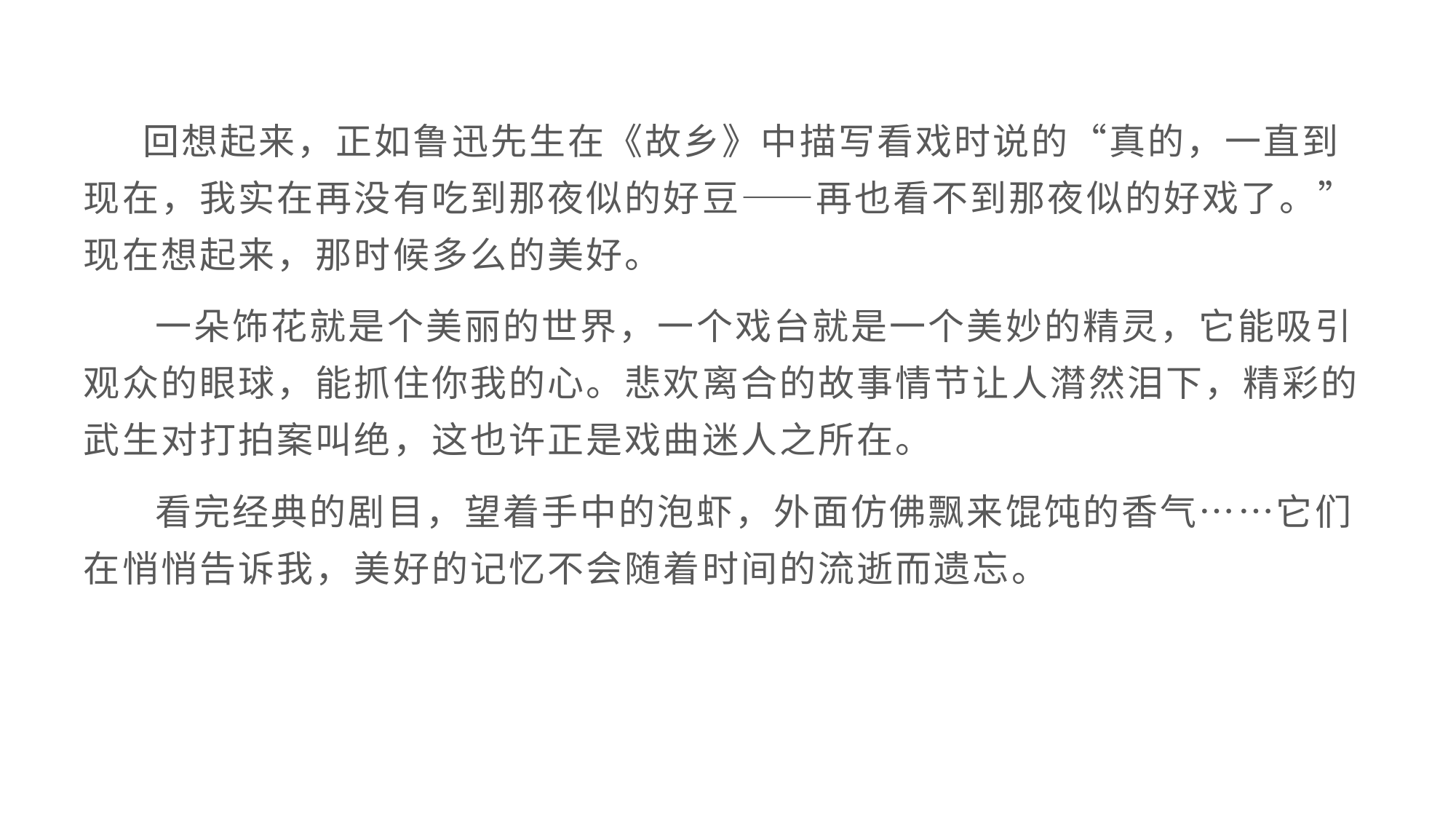

回想起来，正如鲁迅先生在《故乡》中描写看戏时说的“真的，一直到现在，我实在再没有吃到那夜似的好豆——再也看不到那夜似的好戏了。”现在想起来，那时候多么的美好。
      一朵饰花就是个美丽的世界，一个戏台就是一个美妙的精灵，它能吸引观众的眼球，能抓住你我的心。悲欢离合的故事情节让人潸然泪下，精彩的武生对打拍案叫绝，这也许正是戏曲迷人之所在。
      看完经典的剧目，望着手中的泡虾，外面仿佛飘来馄饨的香气……它们在悄悄告诉我，美好的记忆不会随着时间的流逝而遗忘。